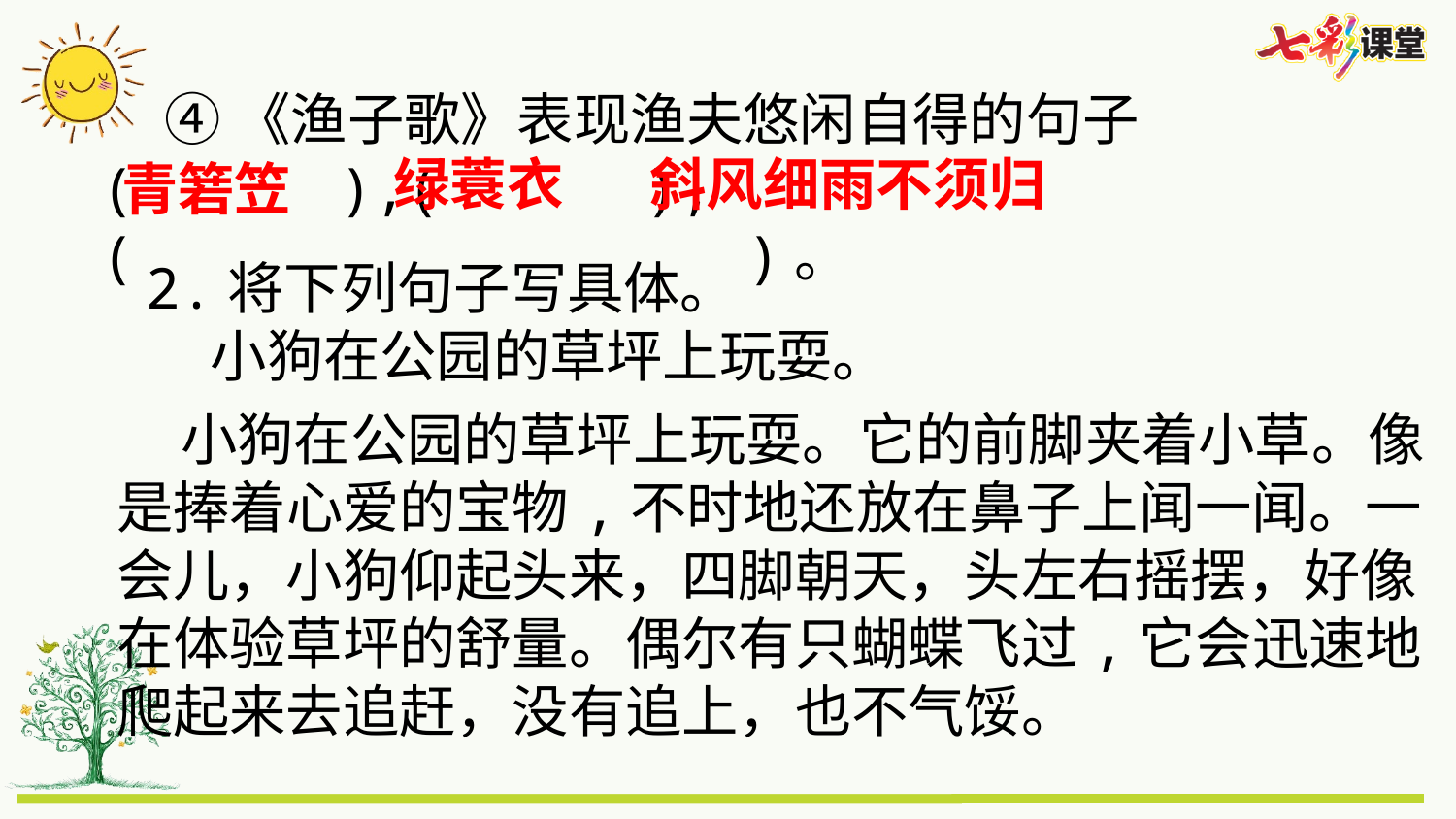

④《渔子歌》表现渔夫悠闲自得的句子(      ),(      ),(                  )。
绿蓑衣
斜风细雨不须归
青箬笠
2.将下列句子写具体。
    小狗在公园的草坪上玩耍。
    小狗在公园的草坪上玩耍。它的前脚夹着小草。像是捧着心爱的宝物,不时地还放在鼻子上闻一闻。一会儿，小狗仰起头来，四脚朝天，头左右摇摆，好像在体验草坪的舒量。偶尔有只蝴蝶飞过,它会迅速地爬起来去追赶，没有追上，也不气馁。